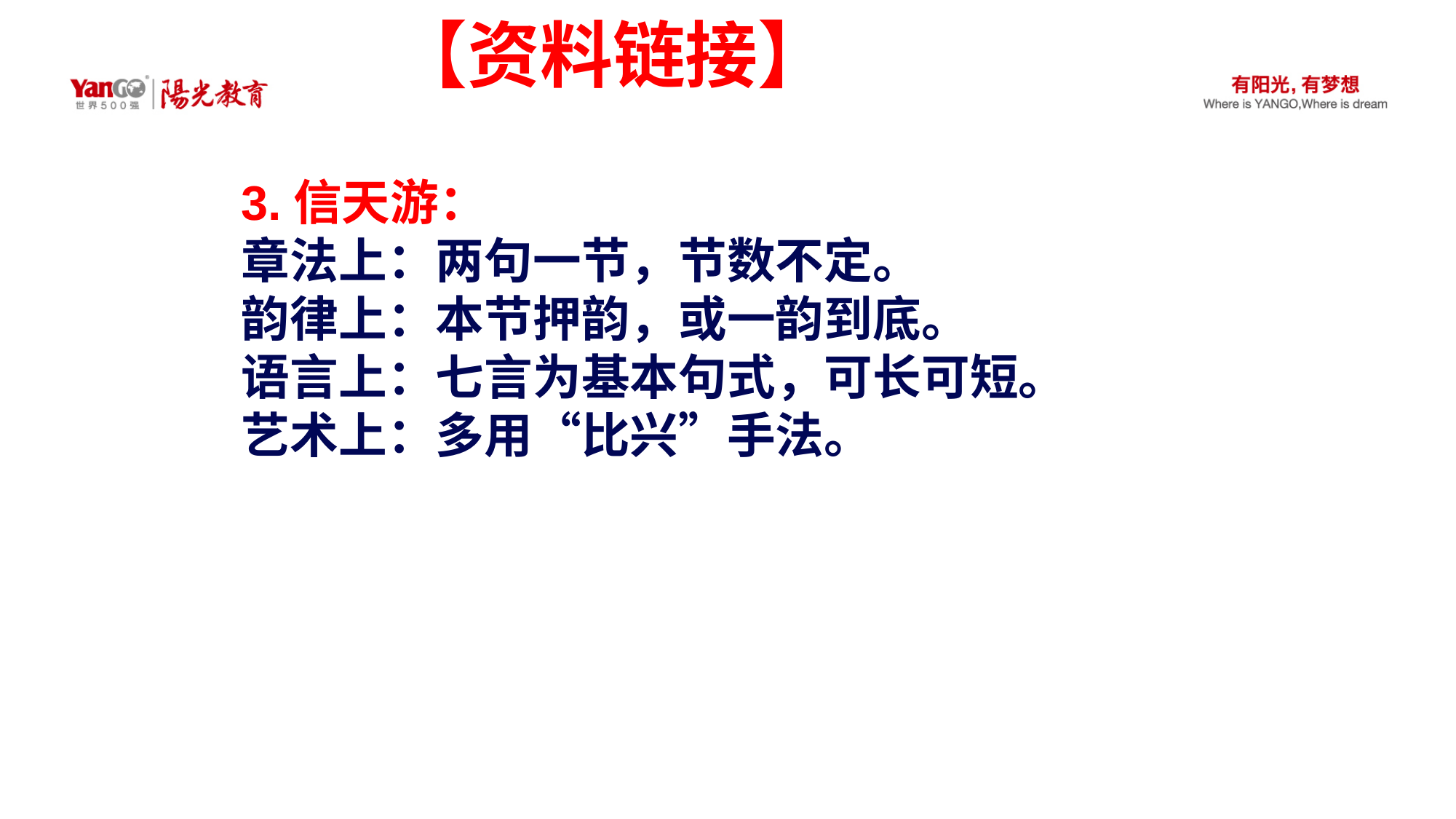

# 【资料链接】
3.信天游：
章法上：两句一节，节数不定。
韵律上：本节押韵，或一韵到底。
语言上：七言为基本句式，可长可短。
艺术上：多用“比兴”手法。